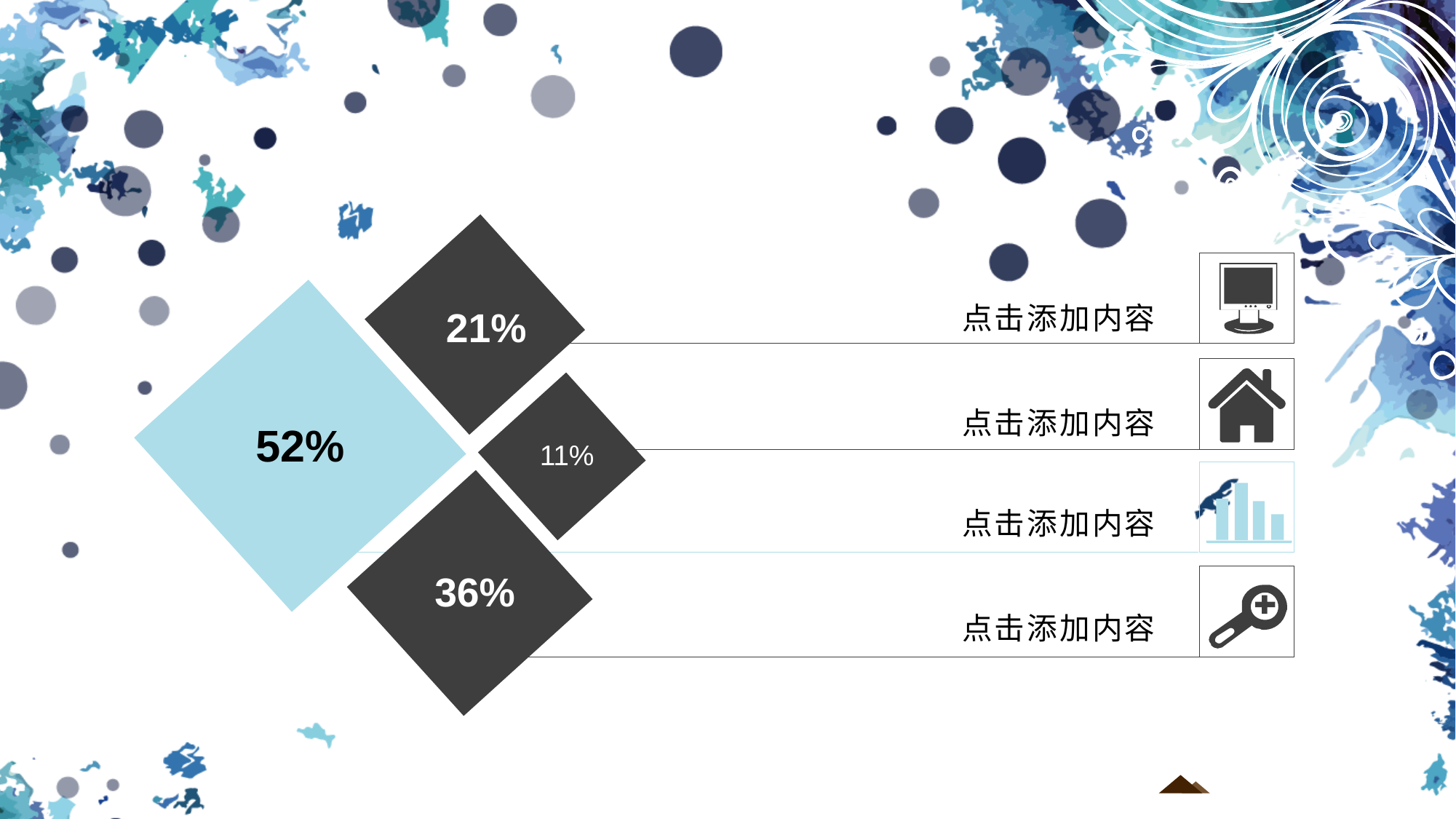

21%
点击添加内容

52%

11%
点击添加内容

点击添加内容

36%

点击添加内容